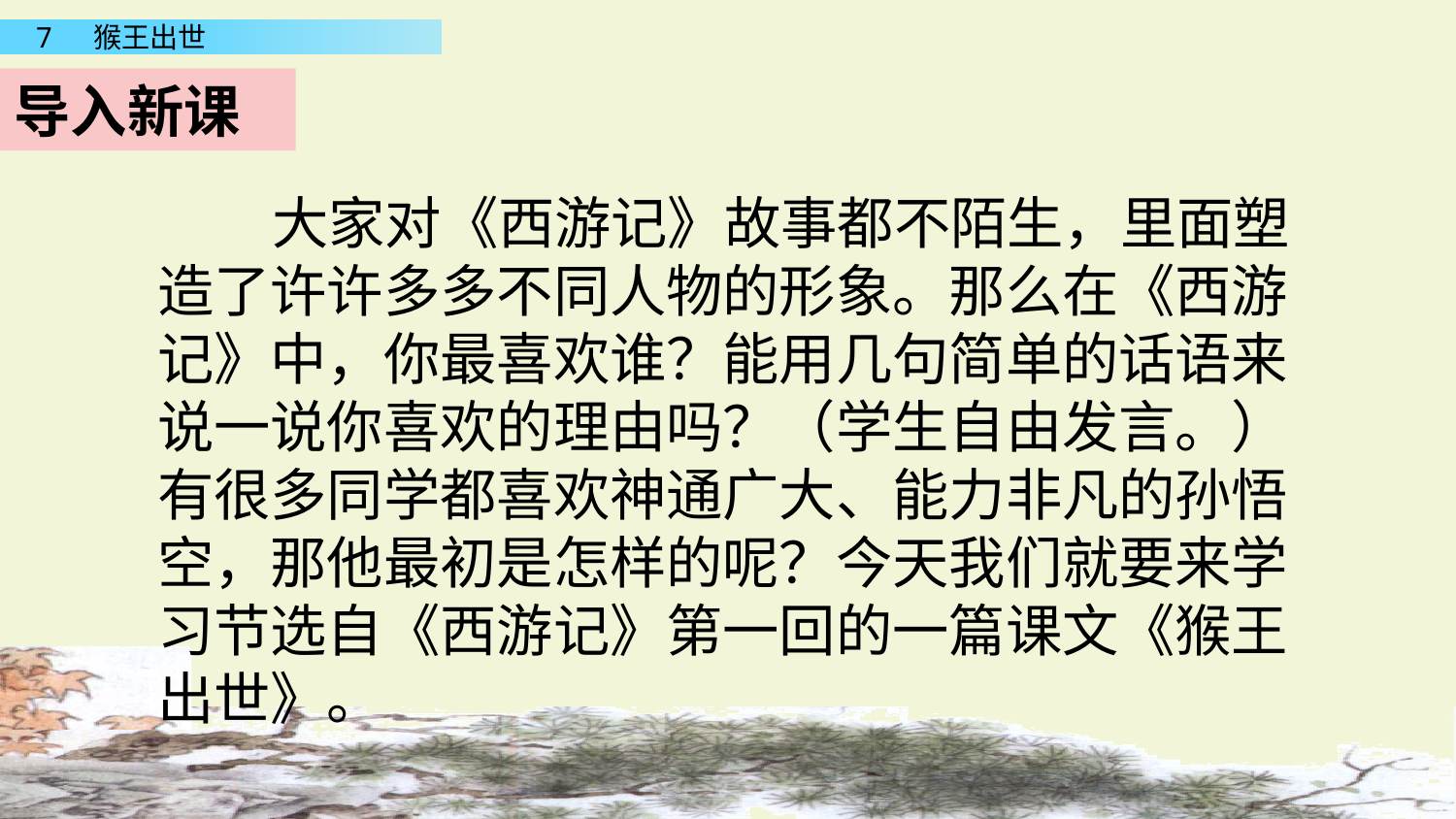

导入新课
        大家对《西游记》故事都不陌生，里面塑造了许许多多不同人物的形象。那么在《西游记》中，你最喜欢谁？能用几句简单的话语来说一说你喜欢的理由吗？（学生自由发言。）有很多同学都喜欢神通广大、能力非凡的孙悟空，那他最初是怎样的呢？今天我们就要来学习节选自《西游记》第一回的一篇课文《猴王出世》。